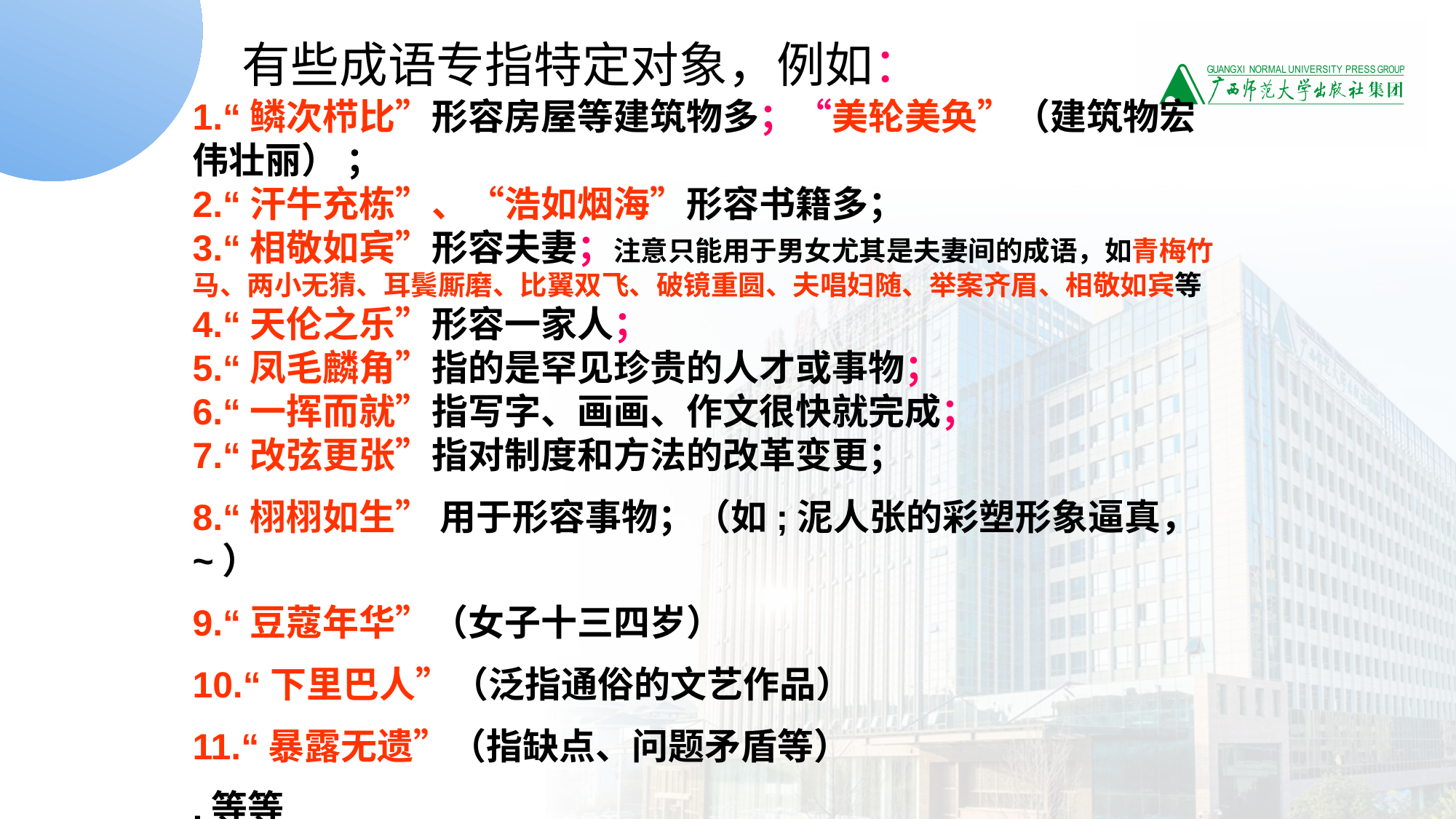

有些成语专指特定对象，例如：
1.“鳞次栉比”形容房屋等建筑物多；“美轮美奂”（建筑物宏伟壮丽） ；
2.“汗牛充栋”、“浩如烟海”形容书籍多；
3.“相敬如宾”形容夫妻；注意只能用于男女尤其是夫妻间的成语，如青梅竹马、两小无猜、耳鬓厮磨、比翼双飞、破镜重圆、夫唱妇随、举案齐眉、相敬如宾等
4.“天伦之乐”形容一家人；
5.“凤毛麟角”指的是罕见珍贵的人才或事物；
6.“一挥而就”指写字、画画、作文很快就完成；
7.“改弦更张”指对制度和方法的改革变更；
8.“栩栩如生” 用于形容事物；（如;泥人张的彩塑形象逼真，~）
9.“豆蔻年华”（女子十三四岁）
10.“下里巴人”（泛指通俗的文艺作品）
11.“暴露无遗”（指缺点、问题矛盾等）
.等等